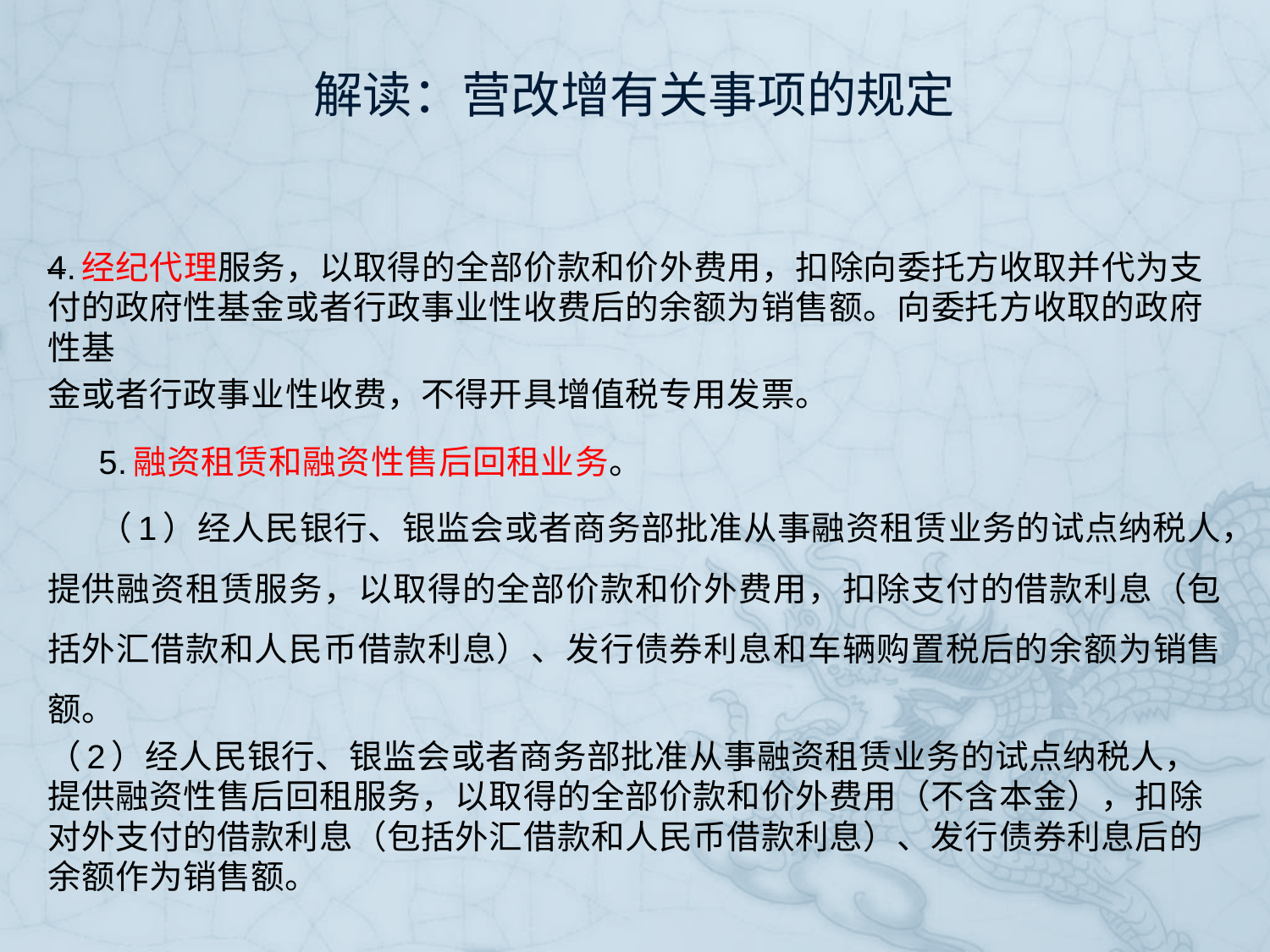

# 解读：营改增有关事项的规定

4.经纪代理服务，以取得的全部价款和价外费用，扣除向委托方收取并代为支付的政府性基金或者行政事业性收费后的余额为销售额。向委托方收取的政府性基
金或者行政事业性收费，不得开具增值税专用发票。
5.融资租赁和融资性售后回租业务。
（1）经人民银行、银监会或者商务部批准从事融资租赁业务的试点纳税人，提供融资租赁服务，以取得的全部价款和价外费用，扣除支付的借款利息（包括外汇借款和人民币借款利息）、发行债券利息和车辆购置税后的余额为销售额。
（2）经人民银行、银监会或者商务部批准从事融资租赁业务的试点纳税人，提供融资性售后回租服务，以取得的全部价款和价外费用（不含本金），扣除对外支付的借款利息（包括外汇借款和人民币借款利息）、发行债券利息后的余额作为销售额。